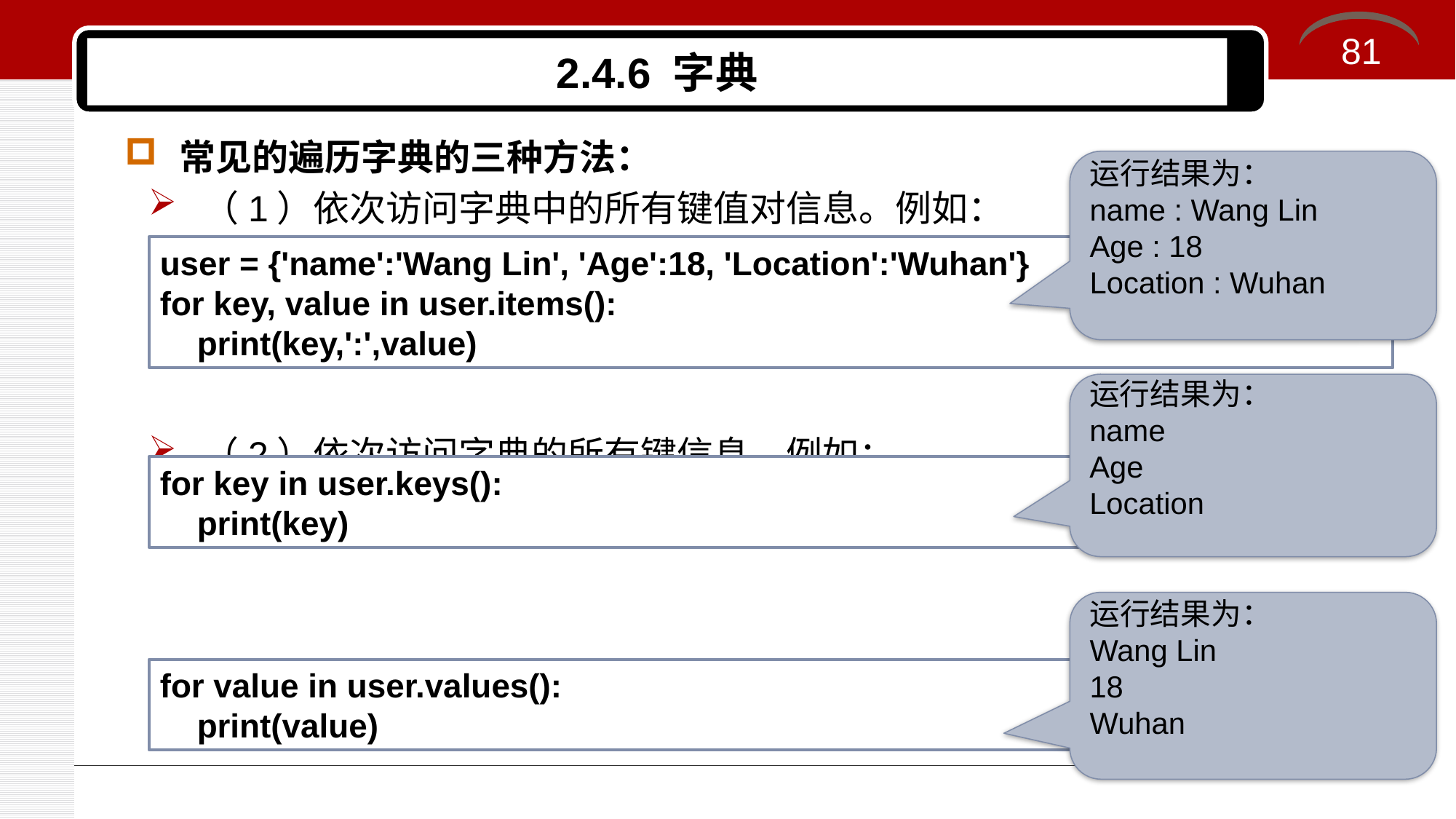

81
# 2.4.6 字典
常见的遍历字典的三种方法：
（1）依次访问字典中的所有键值对信息。例如：

（2）依次访问字典的所有键信息。例如：

（3）依次访问字典的所有值信息。例如：

运行结果为：
name : Wang Lin
Age : 18
Location : Wuhan

user = {'name':'Wang Lin', 'Age':18, 'Location':'Wuhan'}
for key, value in user.items():
    print(key,':',value)
运行结果为：
name
Age
Location

for key in user.keys():
    print(key)
运行结果为：
Wang Lin
18
Wuhan

for value in user.values():
    print(value)